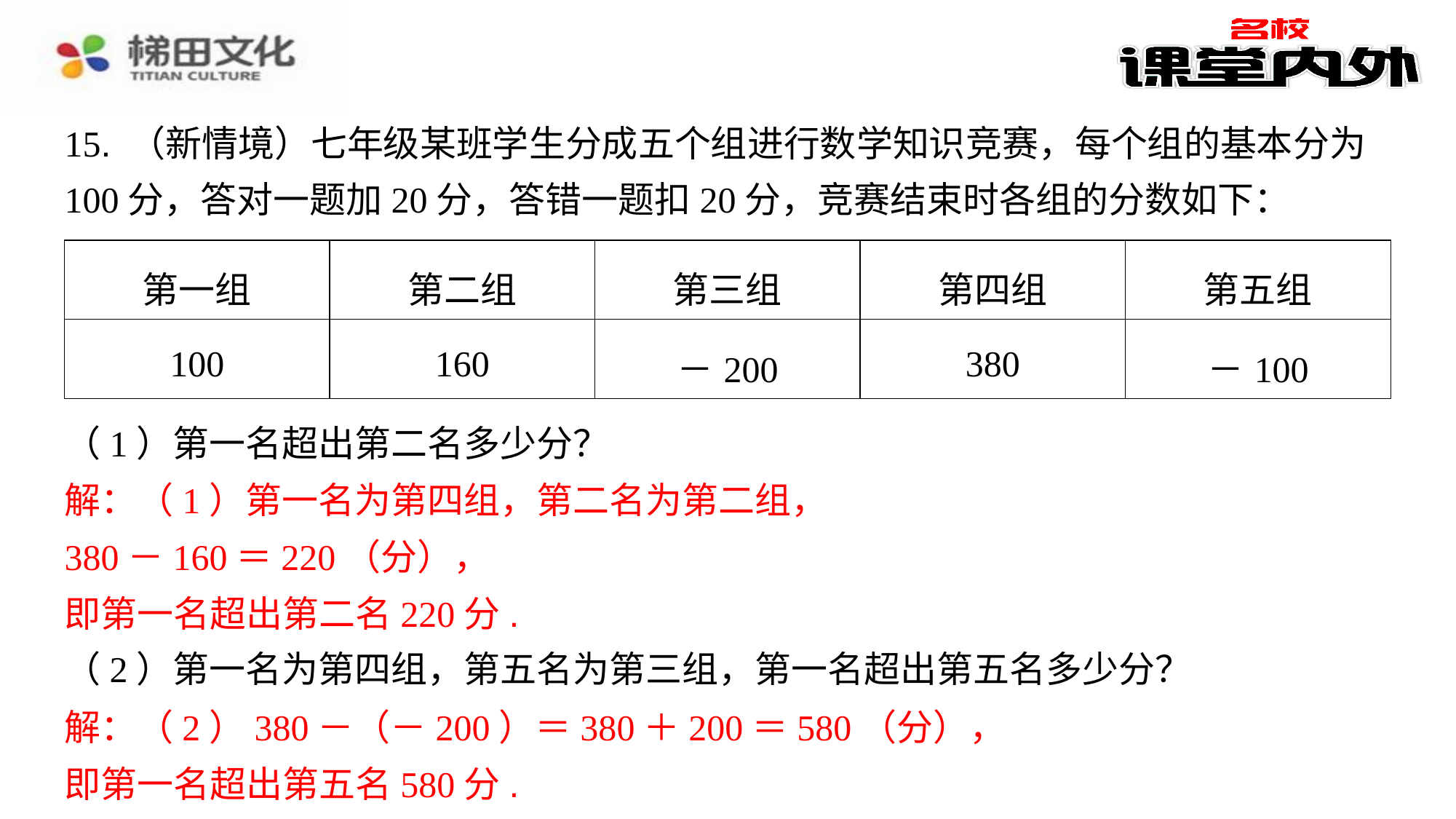

15. （新情境）七年级某班学生分成五个组进行数学知识竞赛，每个组的基本分为
100分，答对一题加20分，答错一题扣20分，竞赛结束时各组的分数如下：
| 第一组 | 第二组 | 第三组 | 第四组 | 第五组 |
| --- | --- | --- | --- | --- |
| 100 | 160 | －200 | 380 | －100 |
（1）第一名超出第二名多少分？
解：（1）第一名为第四组，第二名为第二组，
380－160＝220（分），
即第一名超出第二名220分.
（2）第一名为第四组，第五名为第三组，第一名超出第五名多少分？
解：（2）380－（－200）＝380＋200＝580（分），
即第一名超出第五名580分.
解：（1）第一名为第四组，第二名为第二组，
380－160＝220（分），
即第一名超出第二名220分.
解：（2）380－（－200）＝380＋200＝580（分），
即第一名超出第五名580分.